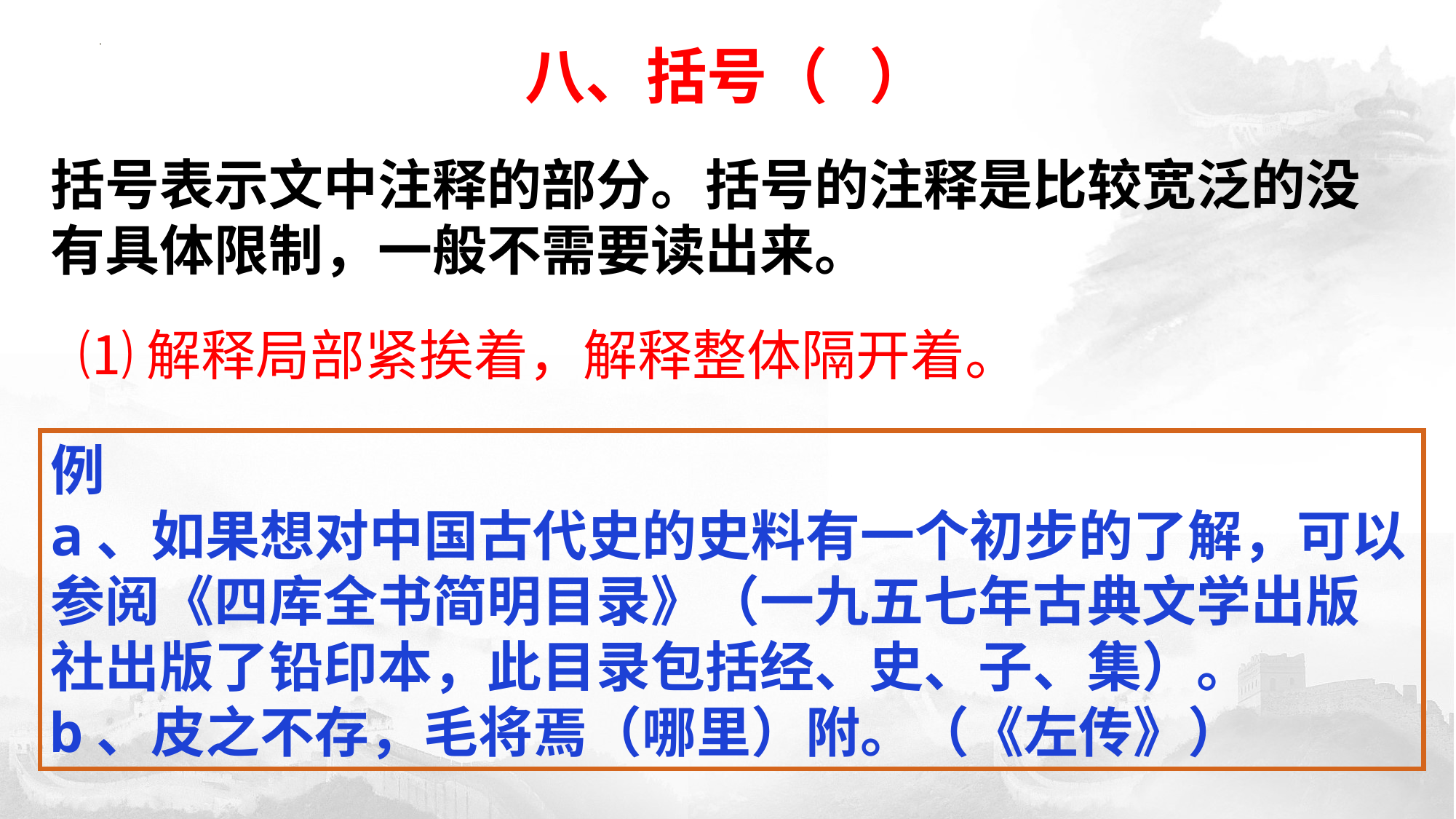

八、括号（   ）
括号表示文中注释的部分。括号的注释是比较宽泛的没有具体限制，一般不需要读出来。
⑴解释局部紧挨着，解释整体隔开着。
例
a、如果想对中国古代史的史料有一个初步的了解，可以参阅《四库全书简明目录》（一九五七年古典文学出版社出版了铅印本，此目录包括经、史、子、集）。
b、皮之不存，毛将焉（哪里）附。（《左传》）